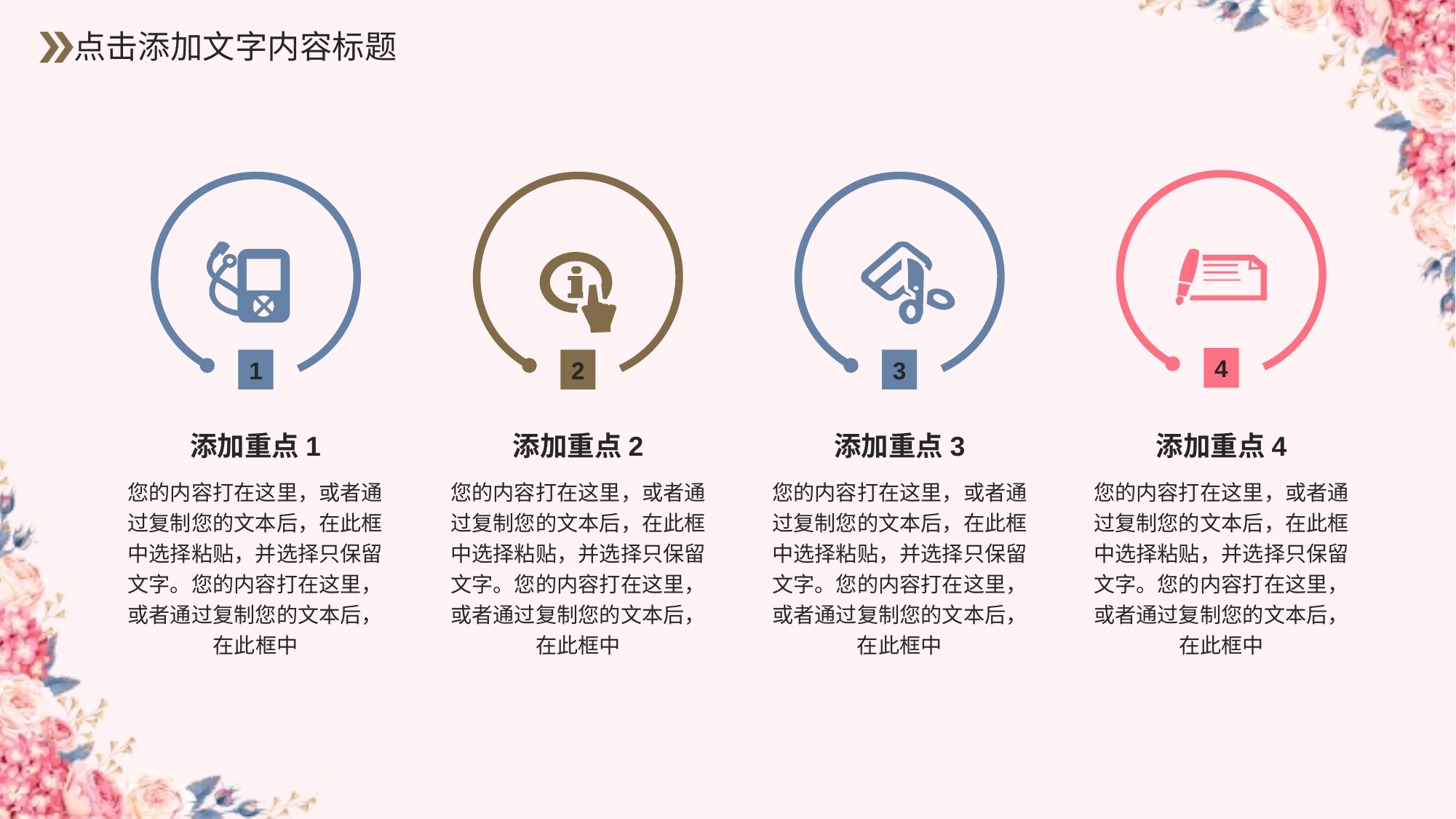

点击添加文字内容标题

4

1

2

3

添加重点1
添加重点2
添加重点3
添加重点4
您的内容打在这里，或者通过复制您的文本后，在此框中选择粘贴，并选择只保留文字。您的内容打在这里，或者通过复制您的文本后，在此框中
您的内容打在这里，或者通过复制您的文本后，在此框中选择粘贴，并选择只保留文字。您的内容打在这里，或者通过复制您的文本后，在此框中
您的内容打在这里，或者通过复制您的文本后，在此框中选择粘贴，并选择只保留文字。您的内容打在这里，或者通过复制您的文本后，在此框中
您的内容打在这里，或者通过复制您的文本后，在此框中选择粘贴，并选择只保留文字。您的内容打在这里，或者通过复制您的文本后，在此框中